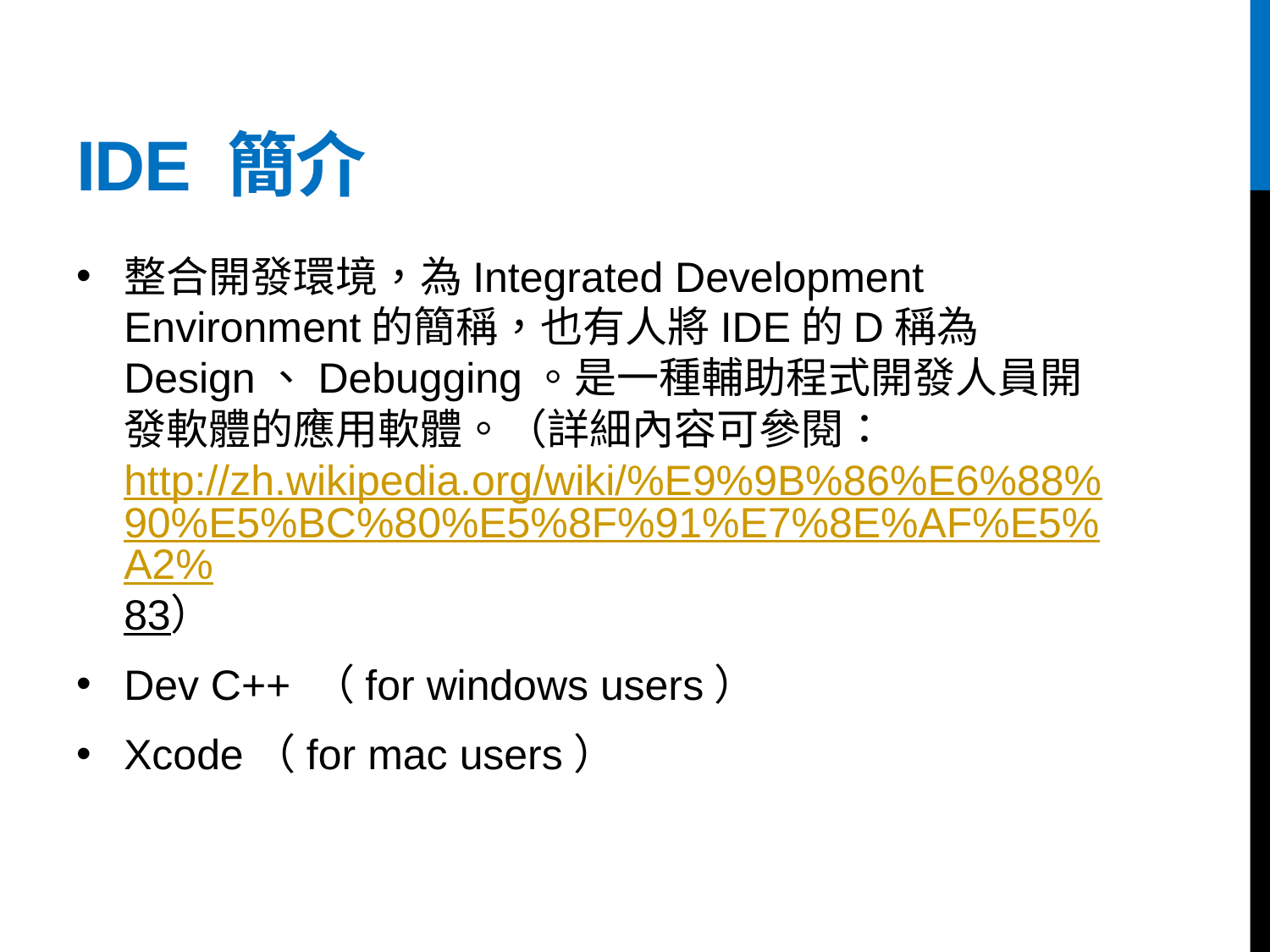

# IDE 簡介
整合開發環境，為Integrated Development Environment的簡稱，也有人將IDE的D稱為Design、Debugging。是一種輔助程式開發人員開發軟體的應用軟體。（詳細內容可參閱：http://zh.wikipedia.org/wiki/%E9%9B%86%E6%88%90%E5%BC%80%E5%8F%91%E7%8E%AF%E5%A2%83）
Dev C++ （for windows users）
Xcode（for mac users）